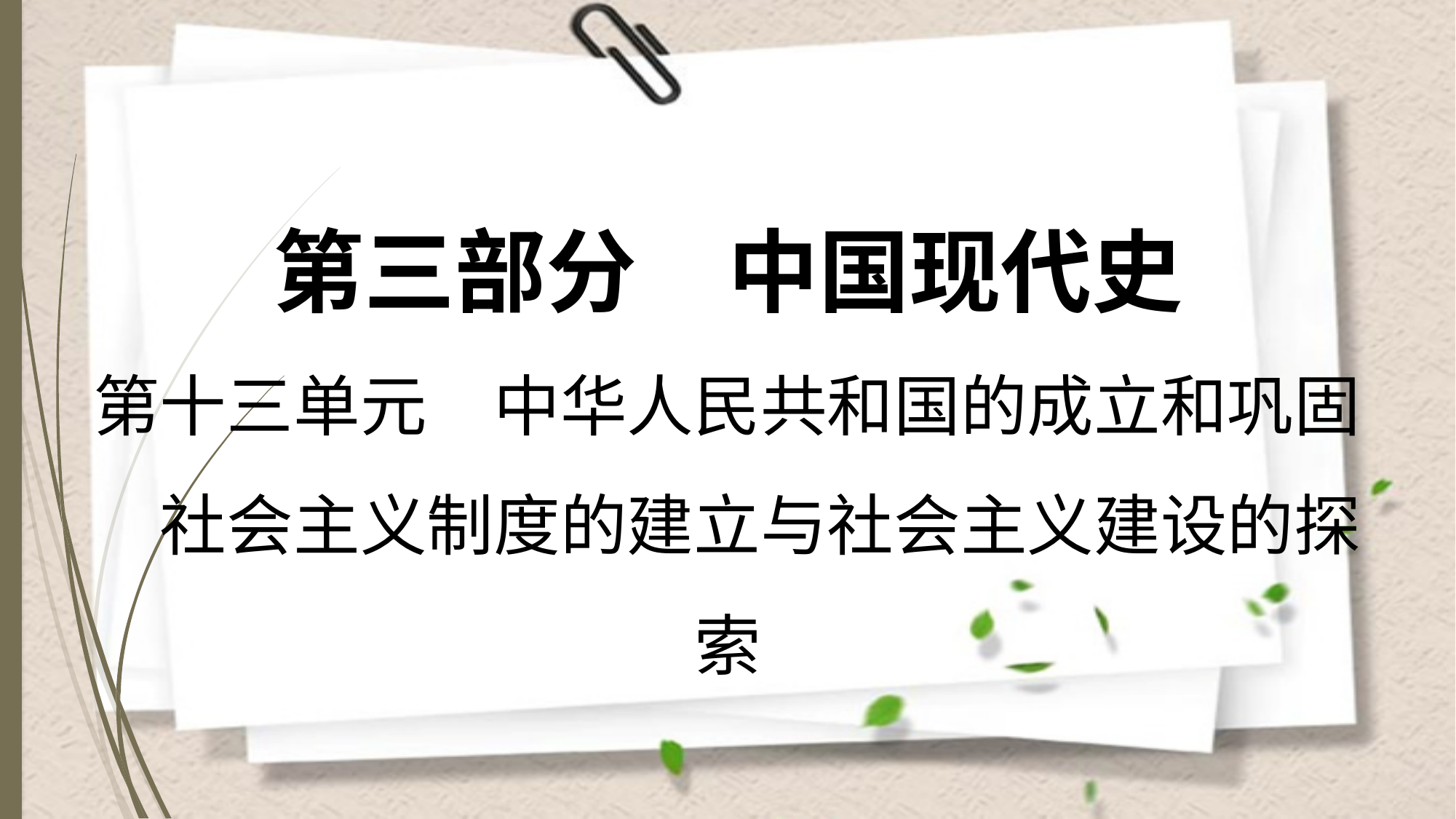

第三部分　中国现代史
第十三单元　中华人民共和国的成立和巩固　社会主义制度的建立与社会主义建设的探索